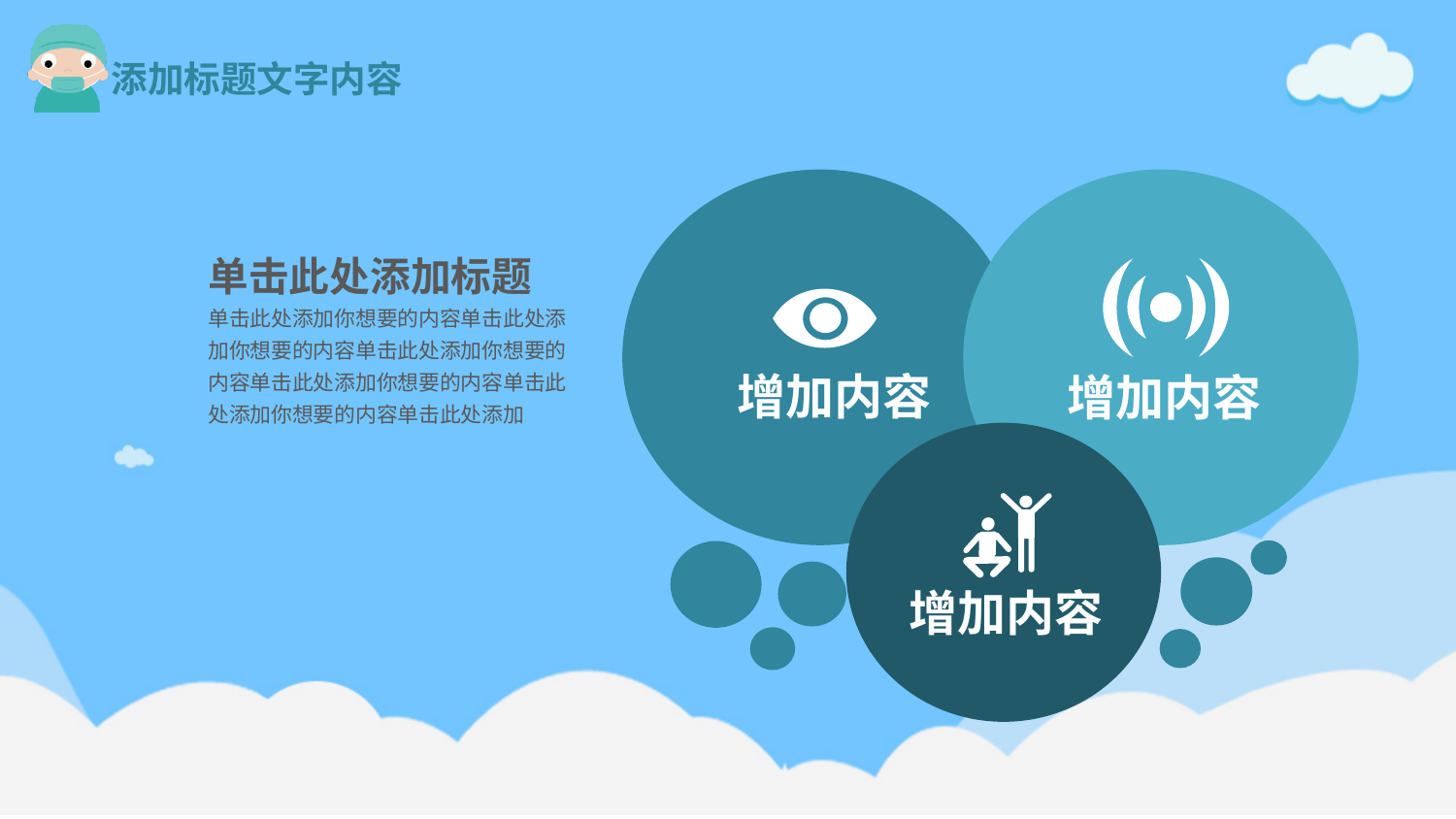

增加内容

  增加内容
单击此处添加标题
单击此处添加你想要的内容单击此处添加你想要的内容单击此处添加你想要的内容单击此处添加你想要的内容单击此处添加你想要的内容单击此处添加

  增加内容